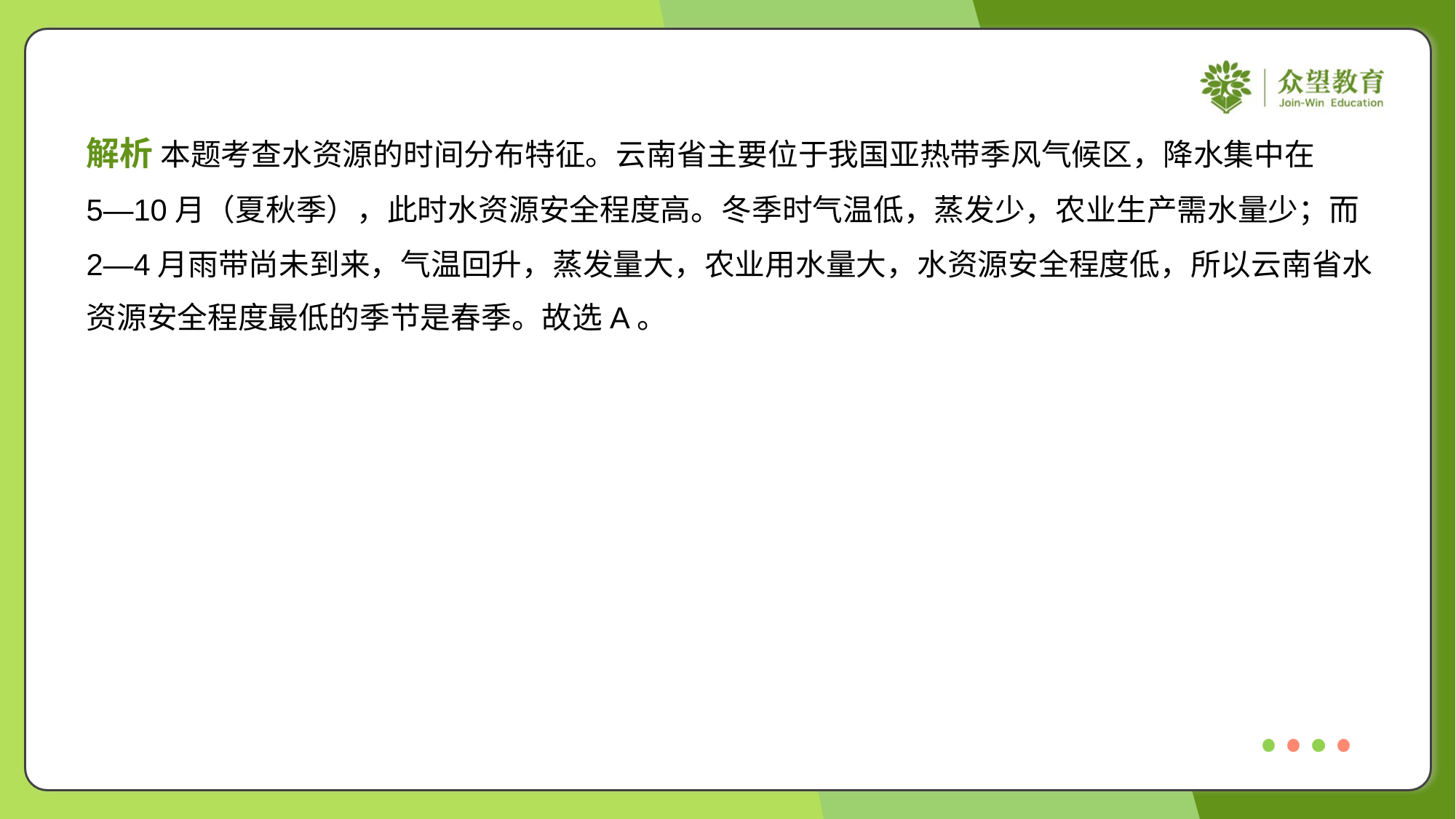

解析 本题考查水资源的时间分布特征。云南省主要位于我国亚热带季风气候区，降水集中在
5—10月（夏秋季），此时水资源安全程度高。冬季时气温低，蒸发少，农业生产需水量少；而
2—4月雨带尚未到来，气温回升，蒸发量大，农业用水量大，水资源安全程度低，所以云南省水
资源安全程度最低的季节是春季。故选A。